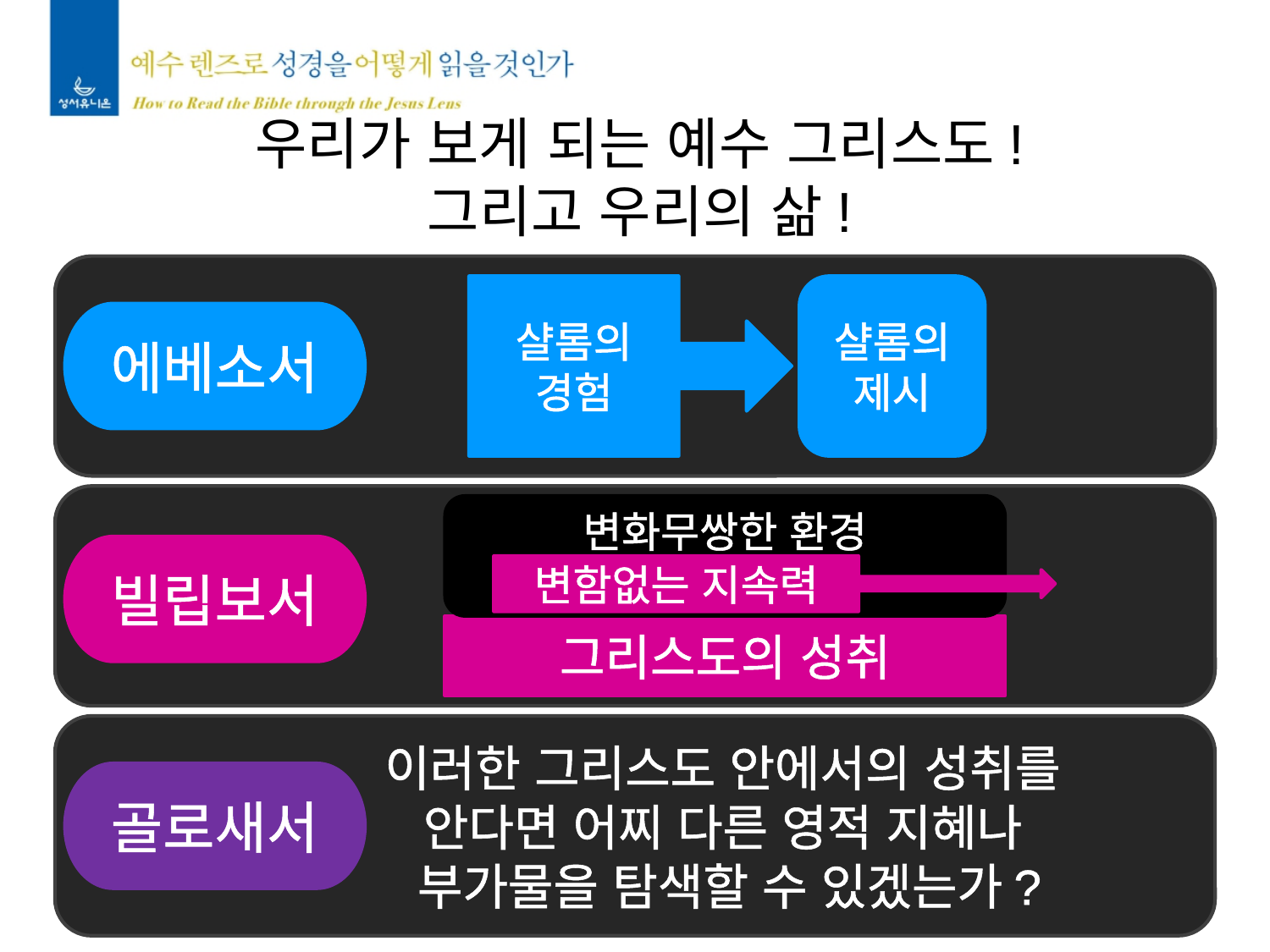

우리가 보게 되는 예수 그리스도!
그리고 우리의 삶!

샬롬의
경험
샬롬의
제시
에베소서

변화무쌍한 환경

빌립보서
변함없는 지속력
그리스도의 성취

이러한 그리스도 안에서의 성취를
안다면 어찌 다른 영적 지혜나
부가물을 탐색할 수 있겠는가?
골로새서